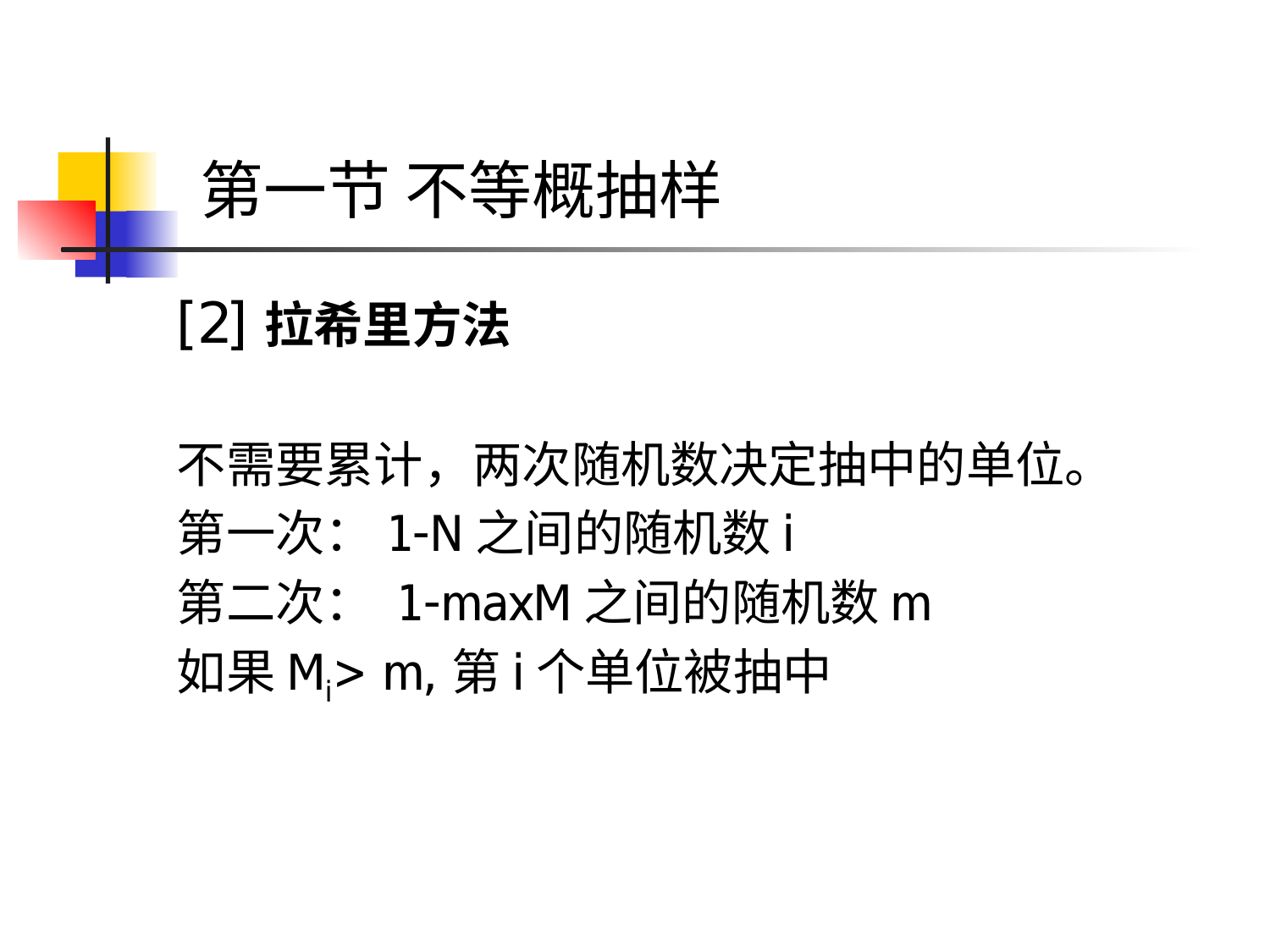

# 第一节 不等概抽样
[2]拉希里方法

不需要累计，两次随机数决定抽中的单位。
第一次：1-N之间的随机数i
第二次： 1-maxM之间的随机数m
如果Mi> m,第i个单位被抽中